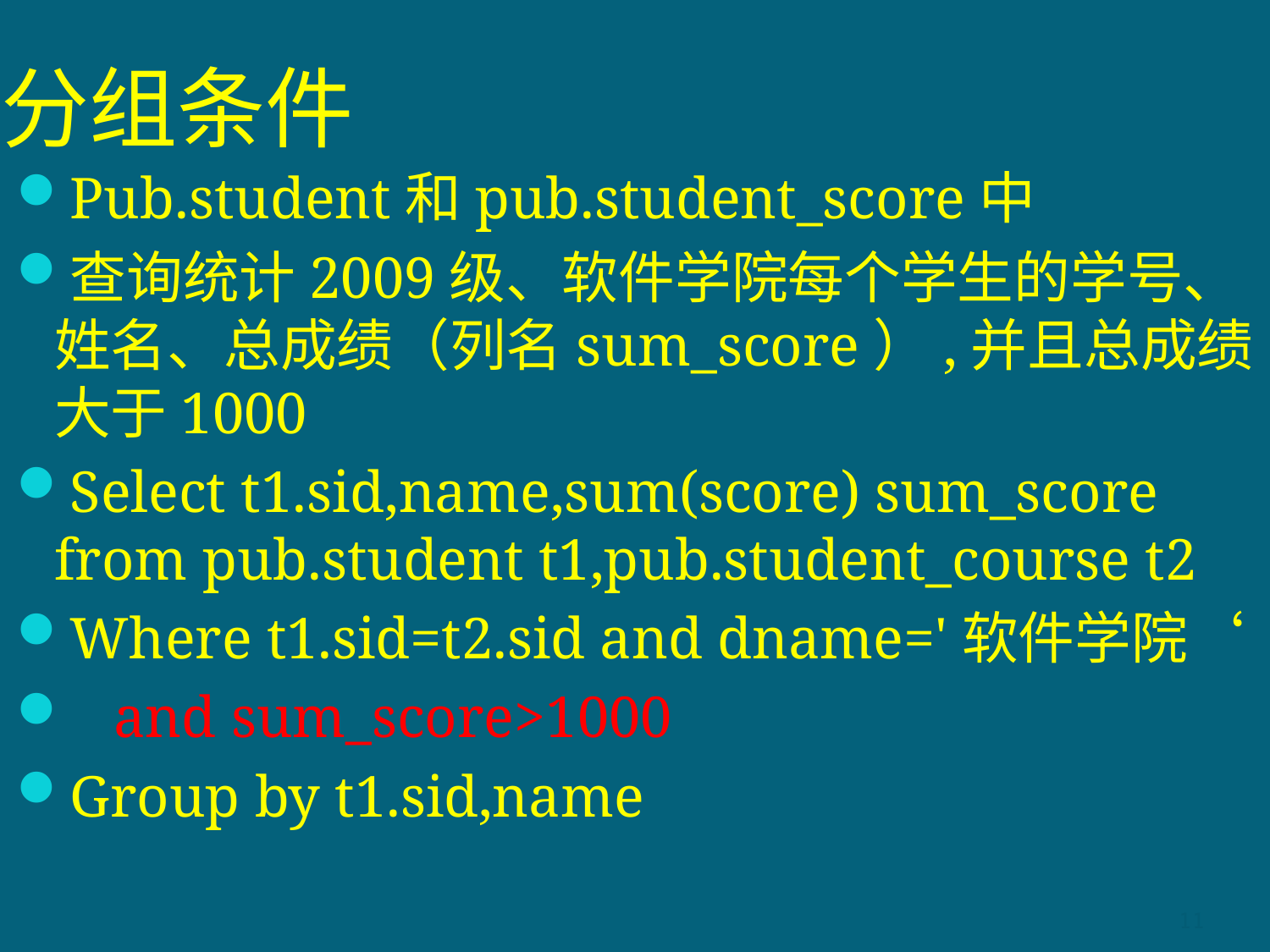

# 分组条件
Pub.student和pub.student_score中
查询统计2009级、软件学院每个学生的学号、姓名、总成绩（列名sum_score）,并且总成绩大于1000
Select t1.sid,name,sum(score) sum_score  from pub.student t1,pub.student_course t2
Where t1.sid=t2.sid and dname='软件学院‘
   and sum_score>1000
Group by t1.sid,name

11